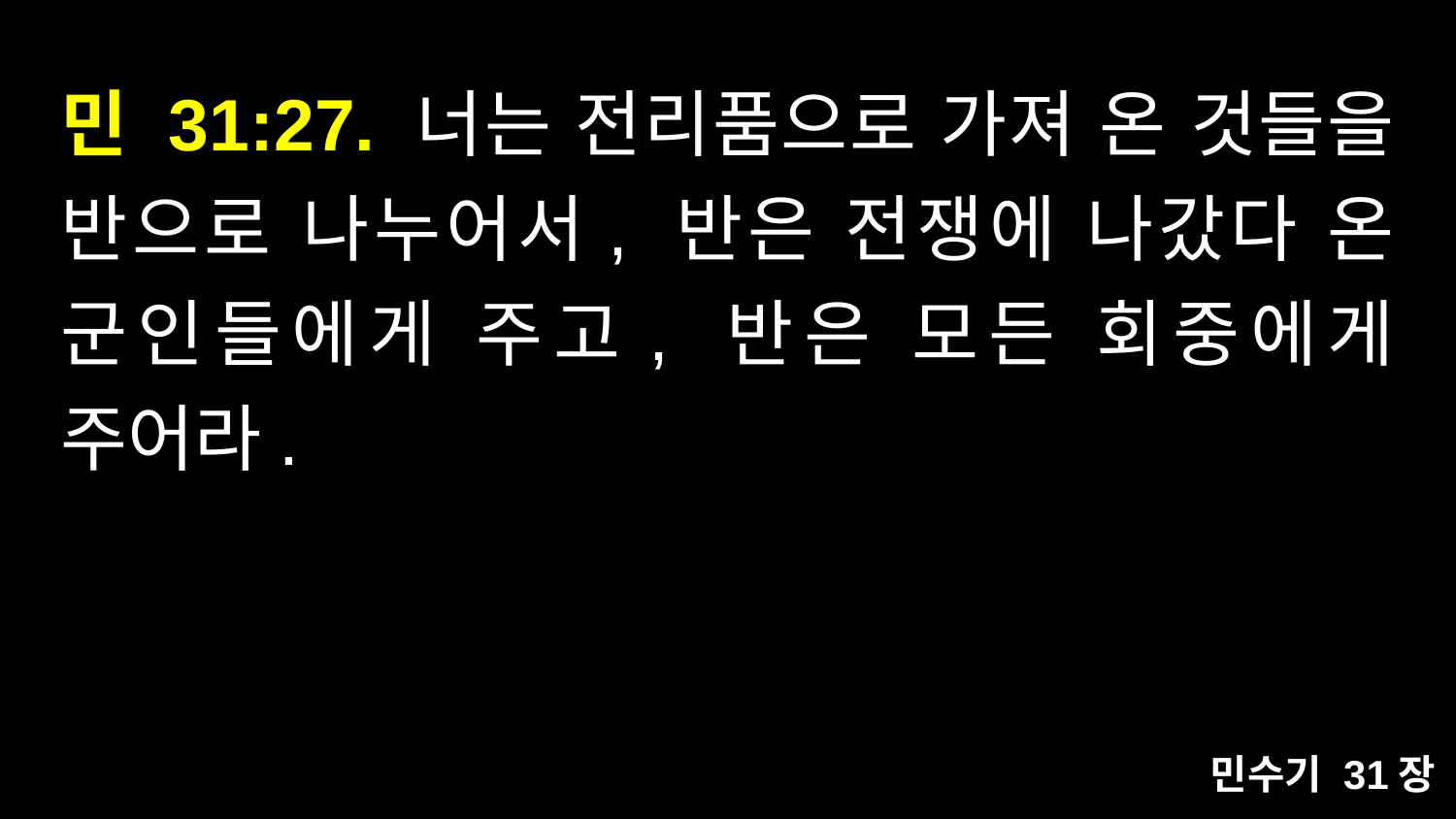

# 민 31:27. 너는 전리품으로 가져 온 것들을 반으로 나누어서, 반은 전쟁에 나갔다 온 군인들에게 주고, 반은 모든 회중에게 주어라.
민수기 31장